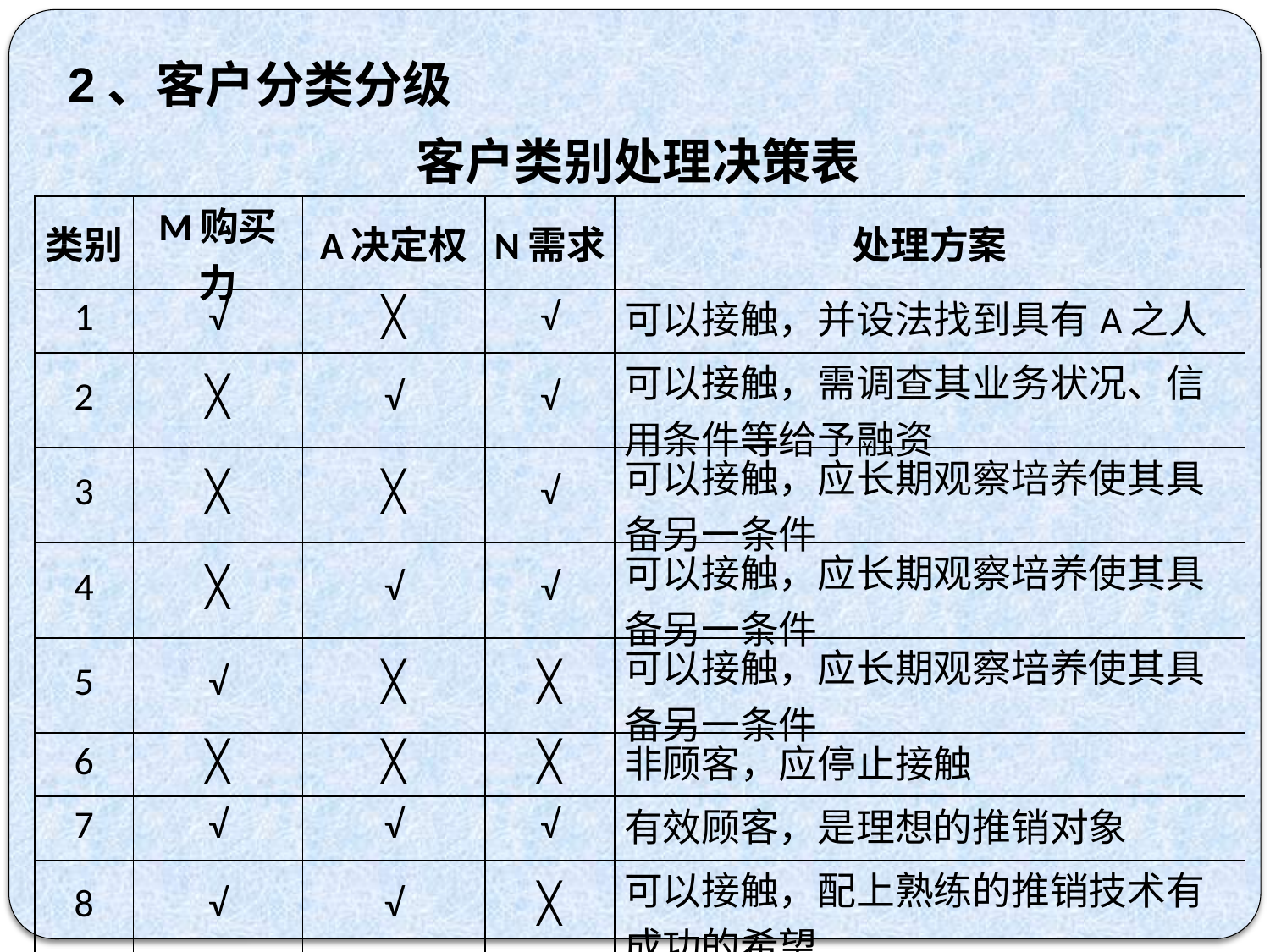

2、客户分类分级
                              客户类别处理决策表
| 类别 | M购买力 | A决定权 | N需求 | 处理方案 |
| --- | --- | --- | --- | --- |
| 1 | √ | ╳ | √ | 可以接触，并设法找到具有A之人 |
| 2 | ╳ | √ | √ | 可以接触，需调查其业务状况、信用条件等给予融资 |
| 3 | ╳ | ╳ | √ | 可以接触，应长期观察培养使其具备另一条件 |
| 4 | ╳ | √ | √ | 可以接触，应长期观察培养使其具备另一条件 |
| 5 | √ | ╳ | ╳ | 可以接触，应长期观察培养使其具备另一条件 |
| 6 | ╳ | ╳ | ╳ | 非顾客，应停止接触 |
| 7 | √ | √ | √ | 有效顾客，是理想的推销对象 |
| 8 | √ | √ | ╳ | 可以接触，配上熟练的推销技术有成功的希望 |